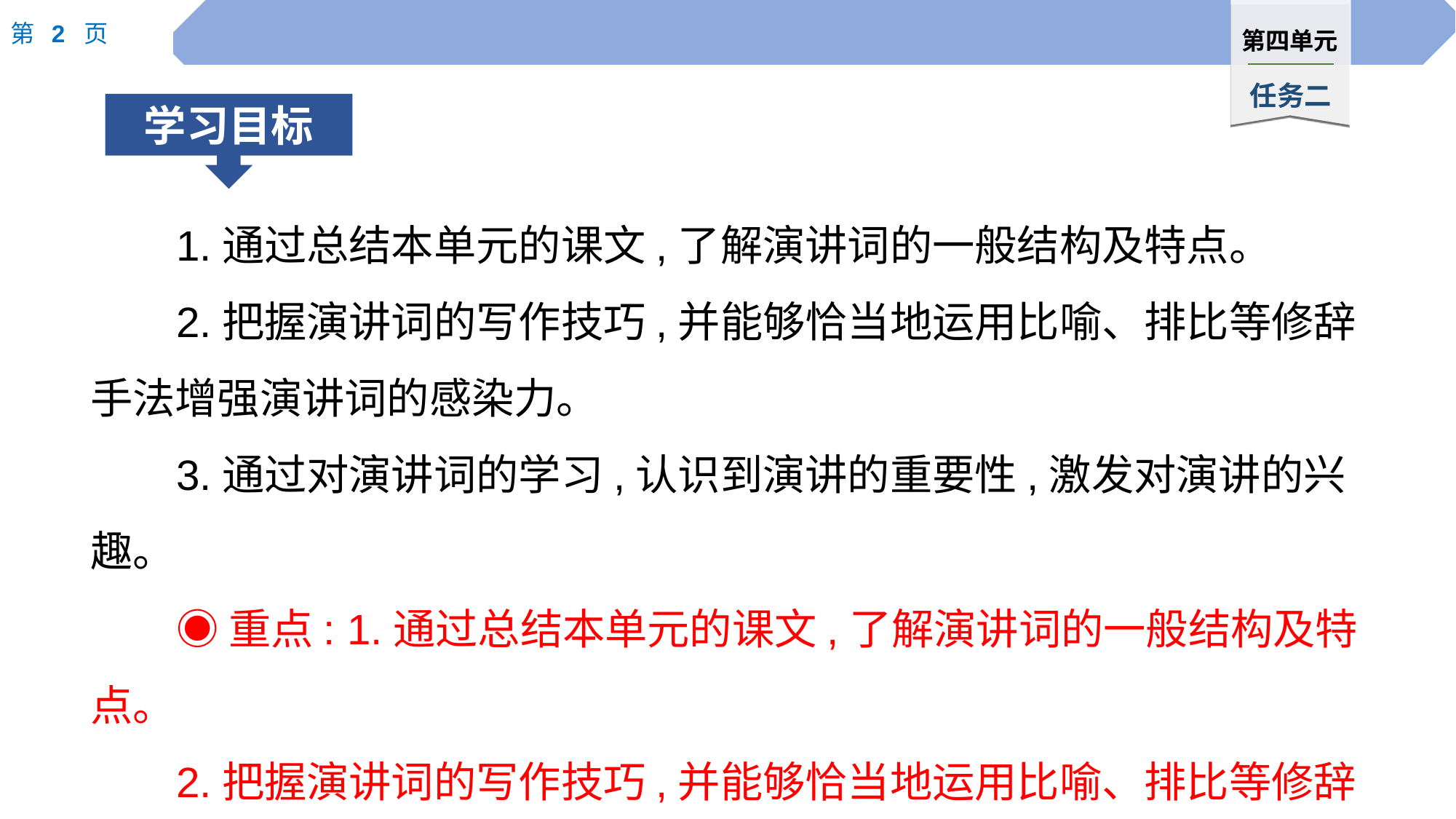

1.通过总结本单元的课文,了解演讲词的一般结构及特点。
2.把握演讲词的写作技巧,并能够恰当地运用比喻、排比等修辞手法增强演讲词的感染力。
3.通过对演讲词的学习,认识到演讲的重要性,激发对演讲的兴趣。
◉重点: 1.通过总结本单元的课文,了解演讲词的一般结构及特点。
2.把握演讲词的写作技巧,并能够恰当地运用比喻、排比等修辞手法增强演讲词的感染力。